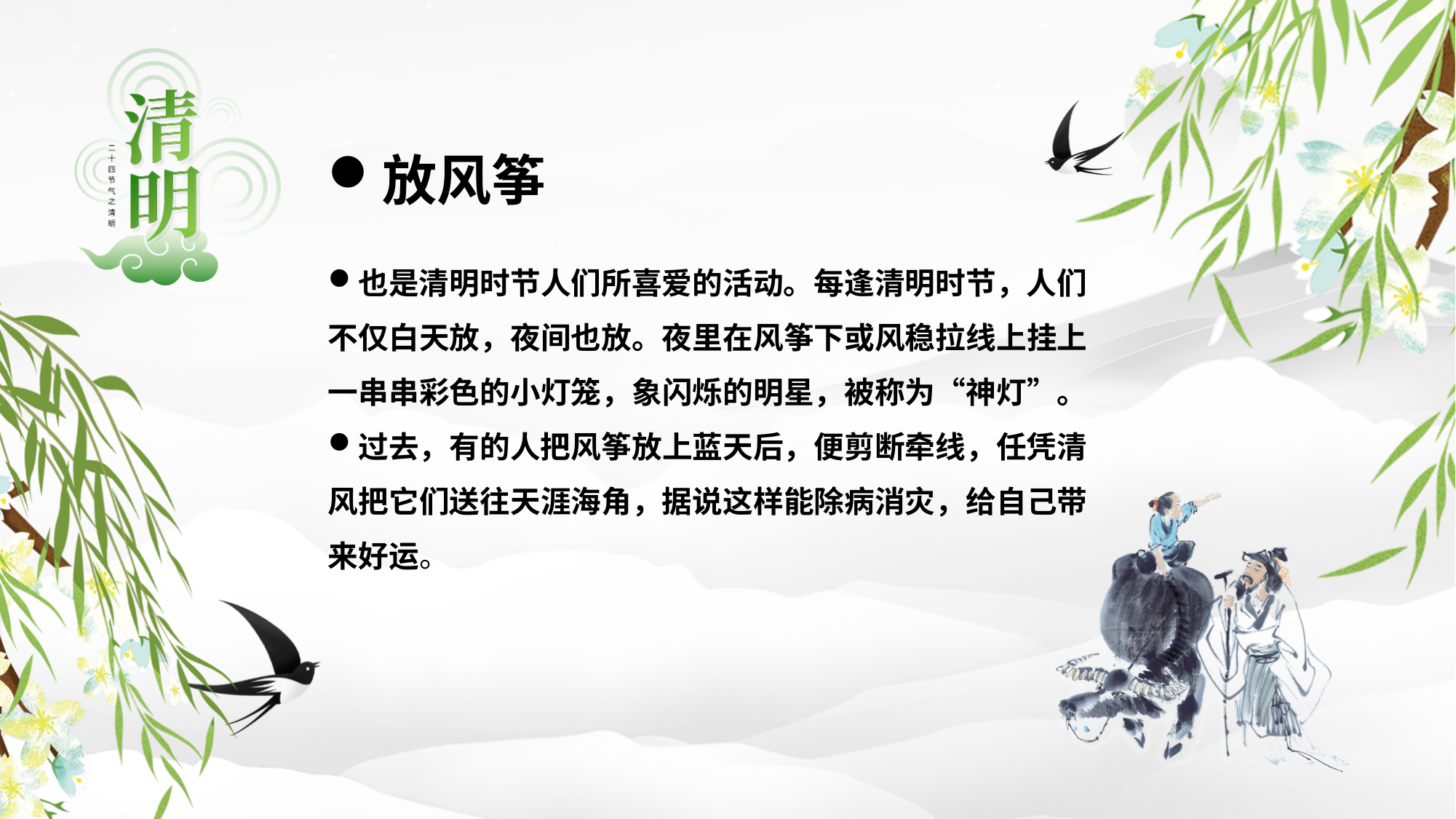

放风筝
也是清明时节人们所喜爱的活动。每逢清明时节，人们不仅白天放，夜间也放。夜里在风筝下或风稳拉线上挂上一串串彩色的小灯笼，象闪烁的明星，被称为“神灯”。
过去，有的人把风筝放上蓝天后，便剪断牵线，任凭清风把它们送往天涯海角，据说这样能除病消灾，给自己带来好运。